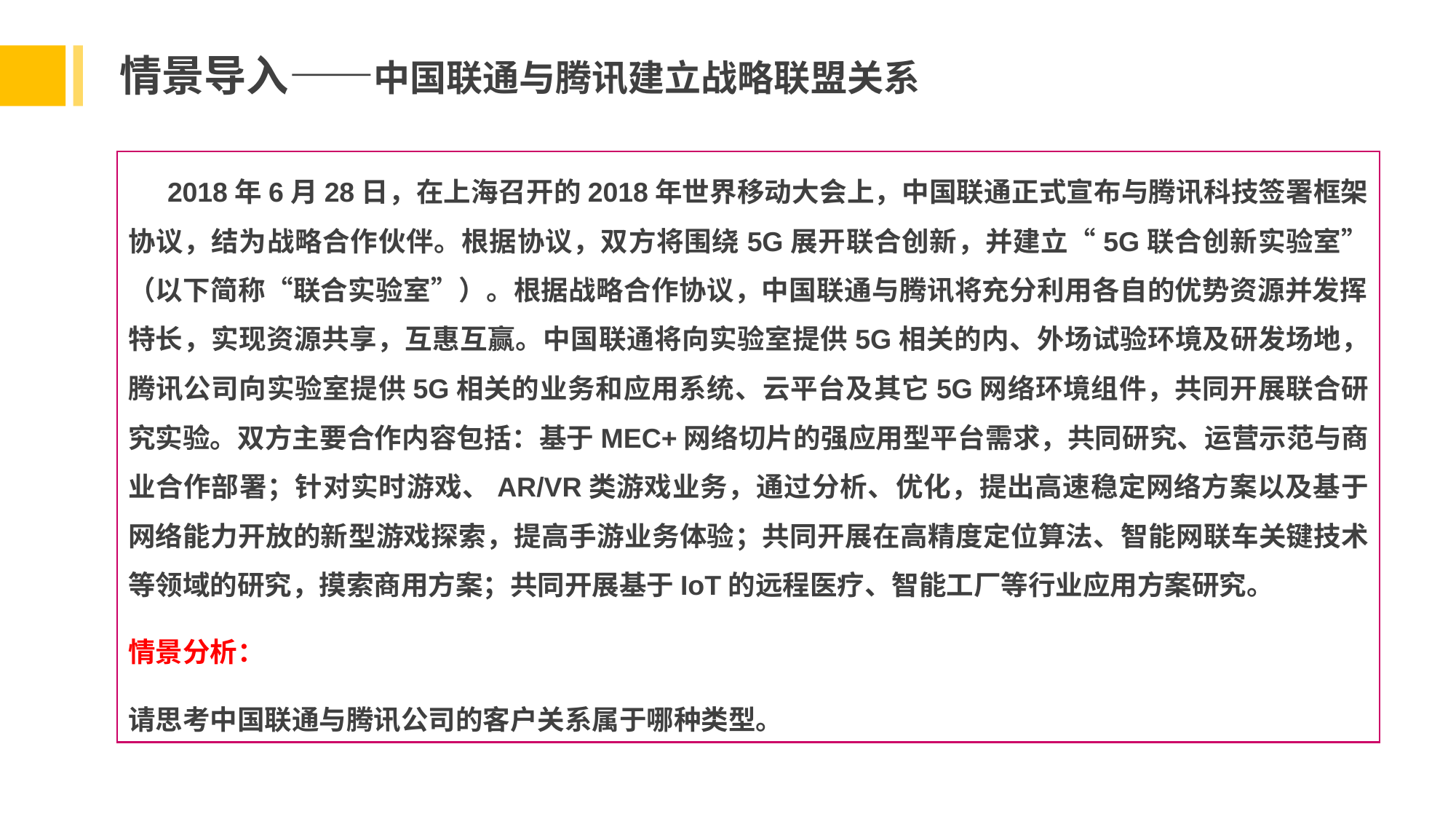

情景导入——中国联通与腾讯建立战略联盟关系

     2018年6月28日，在上海召开的2018年世界移动大会上，中国联通正式宣布与腾讯科技签署框架协议，结为战略合作伙伴。根据协议，双方将围绕5G展开联合创新，并建立“5G联合创新实验室”（以下简称“联合实验室”）。根据战略合作协议，中国联通与腾讯将充分利用各自的优势资源并发挥特长，实现资源共享，互惠互赢。中国联通将向实验室提供5G相关的内、外场试验环境及研发场地，腾讯公司向实验室提供5G相关的业务和应用系统、云平台及其它5G网络环境组件，共同开展联合研究实验。双方主要合作内容包括：基于MEC+网络切片的强应用型平台需求，共同研究、运营示范与商业合作部署；针对实时游戏、AR/VR类游戏业务，通过分析、优化，提出高速稳定网络方案以及基于网络能力开放的新型游戏探索，提高手游业务体验；共同开展在高精度定位算法、智能网联车关键技术等领域的研究，摸索商用方案；共同开展基于IoT的远程医疗、智能工厂等行业应用方案研究。
情景分析：
请思考中国联通与腾讯公司的客户关系属于哪种类型。